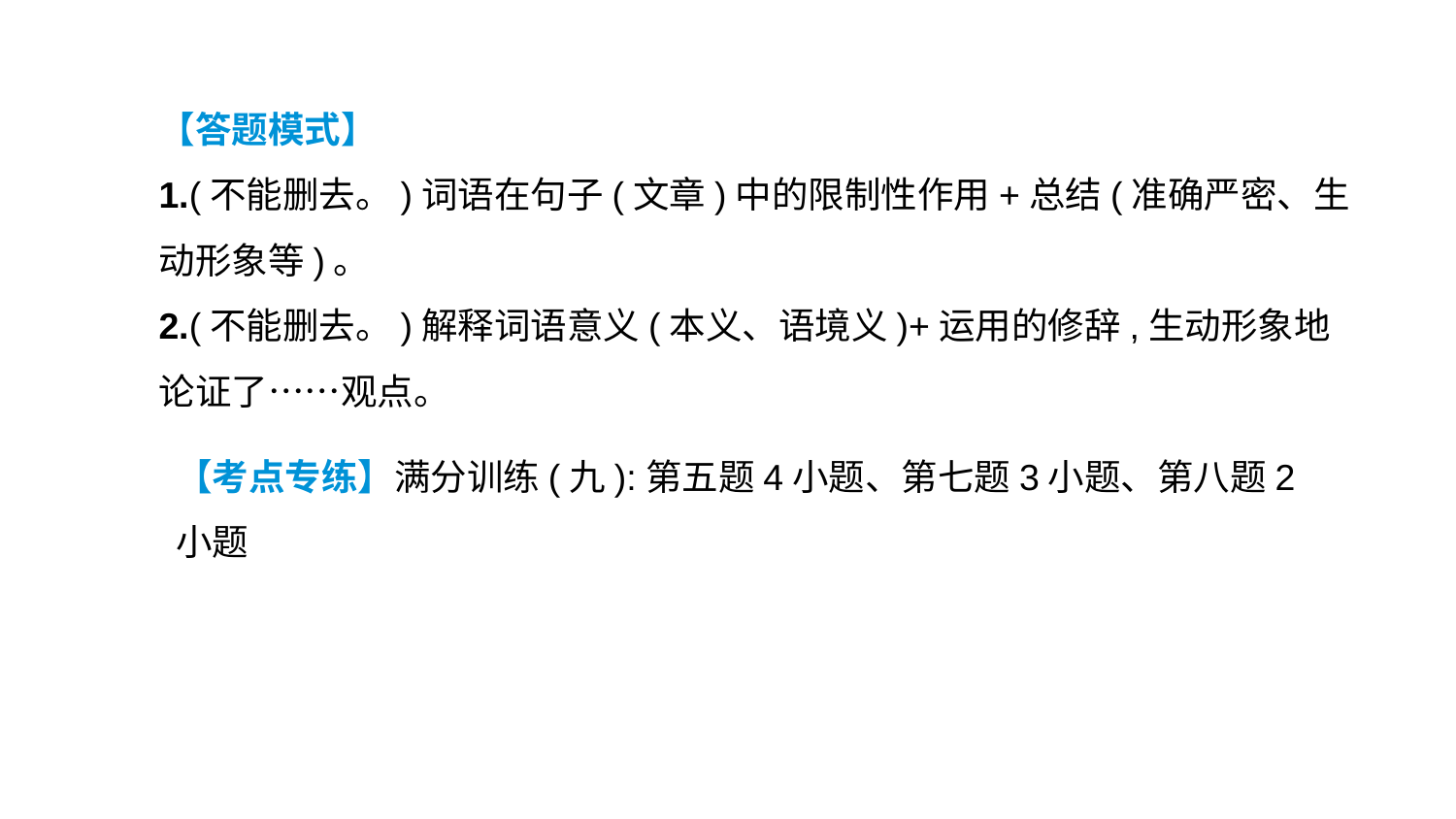

【答题模式】
1.(不能删去。)词语在句子(文章)中的限制性作用+总结(准确严密、生动形象等)。
2.(不能删去。)解释词语意义(本义、语境义)+运用的修辞,生动形象地论证了……观点。
【考点专练】满分训练(九):第五题4小题、第七题3小题、第八题2小题